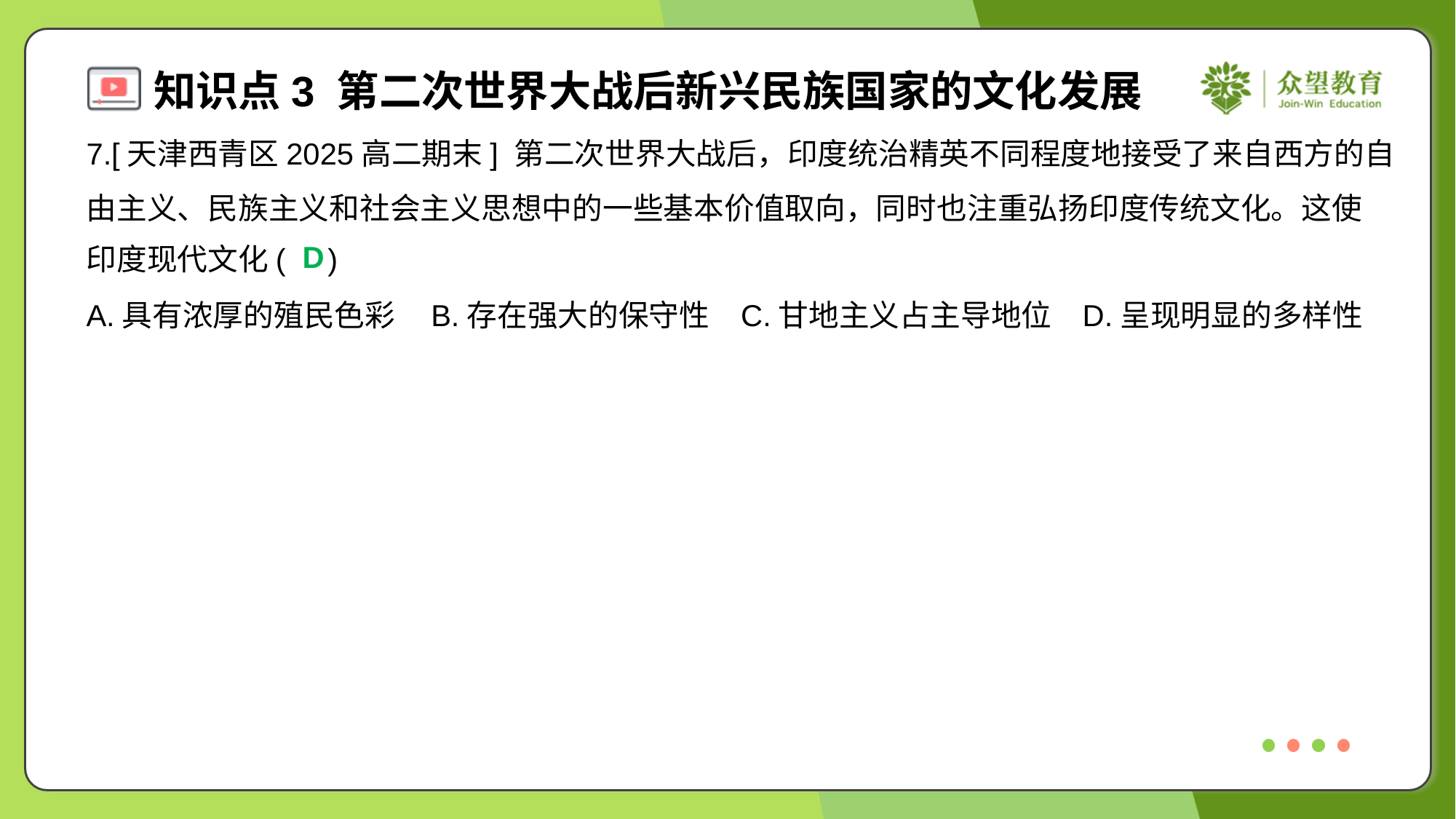

7.[天津西青区2025高二期末] 第二次世界大战后，印度统治精英不同程度地接受了来自西方的自
由主义、民族主义和社会主义思想中的一些基本价值取向，同时也注重弘扬印度传统文化。这使
印度现代文化(     )
D
A.具有浓厚的殖民色彩	B.存在强大的保守性	C.甘地主义占主导地位	D.呈现明显的多样性